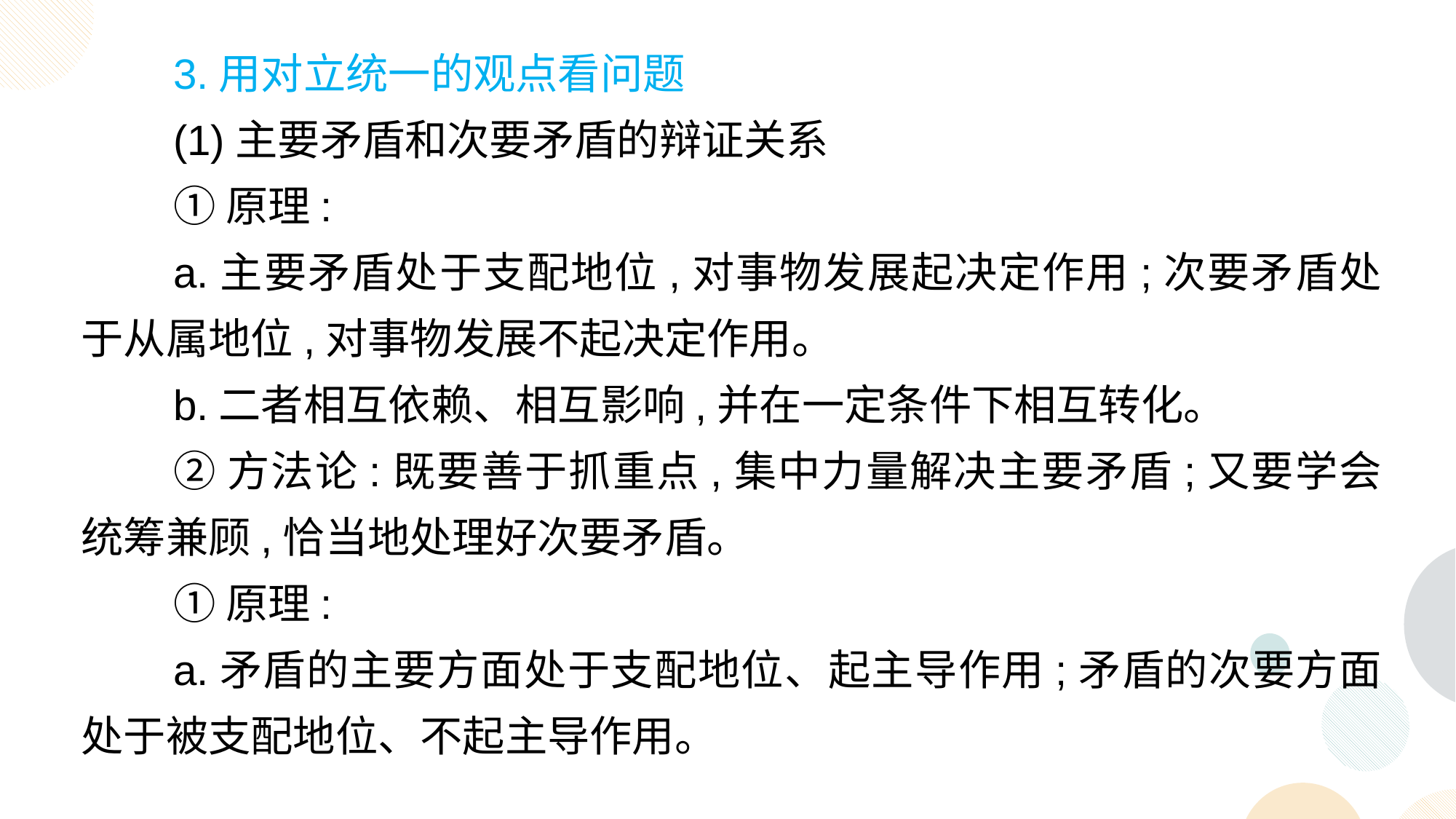

3.用对立统一的观点看问题
(1)主要矛盾和次要矛盾的辩证关系
①原理:
a.主要矛盾处于支配地位,对事物发展起决定作用;次要矛盾处于从属地位,对事物发展不起决定作用。
b.二者相互依赖、相互影响,并在一定条件下相互转化。
②方法论:既要善于抓重点,集中力量解决主要矛盾;又要学会统筹兼顾,恰当地处理好次要矛盾。
①原理:
a.矛盾的主要方面处于支配地位、起主导作用;矛盾的次要方面处于被支配地位、不起主导作用。